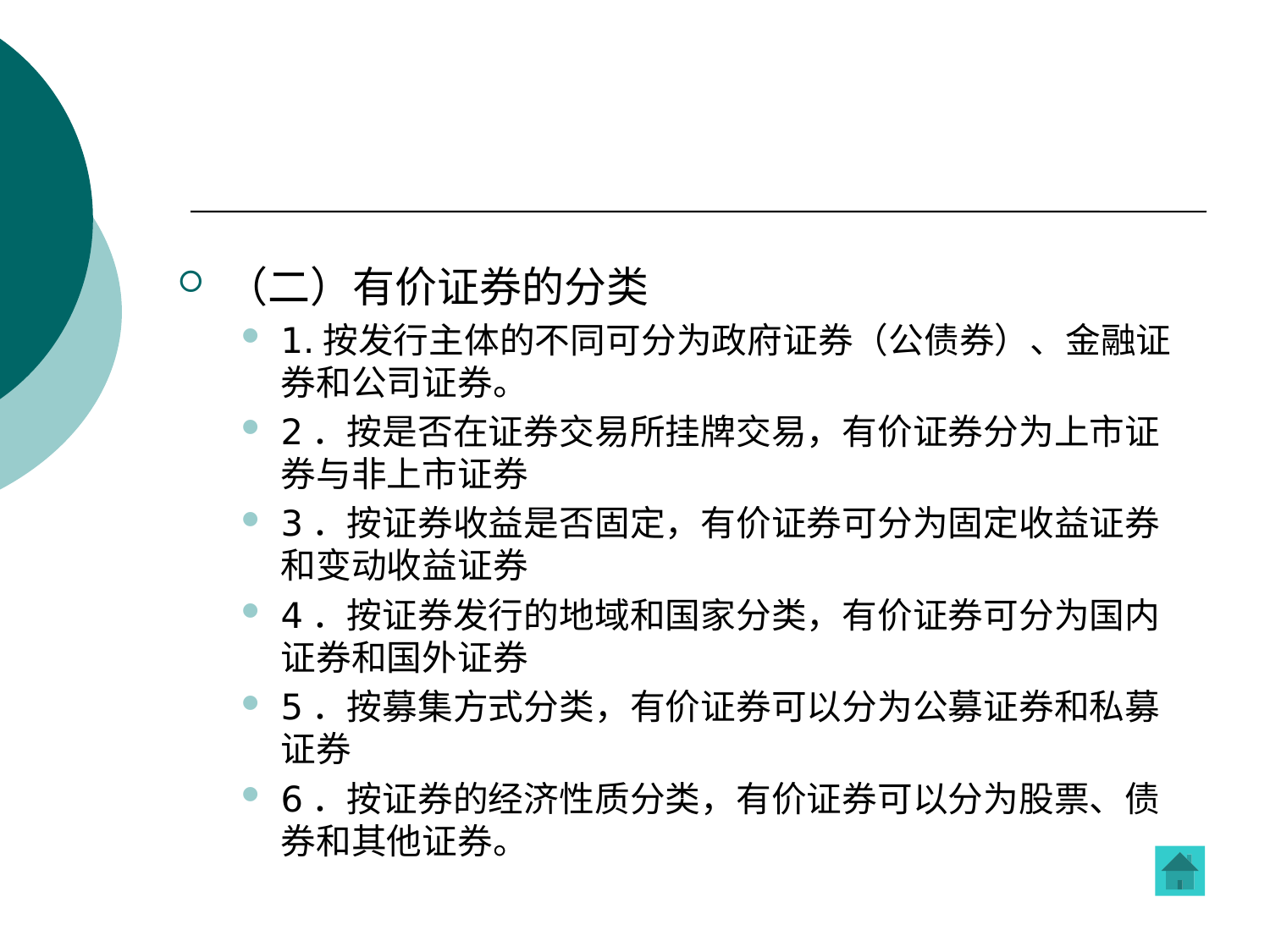

#
（二）有价证券的分类
1.按发行主体的不同可分为政府证券（公债券）、金融证券和公司证券。
2．按是否在证券交易所挂牌交易，有价证券分为上市证券与非上市证券
3．按证券收益是否固定，有价证券可分为固定收益证券和变动收益证券
4．按证券发行的地域和国家分类，有价证券可分为国内证券和国外证券
5．按募集方式分类，有价证券可以分为公募证券和私募证券
6．按证券的经济性质分类，有价证券可以分为股票、债券和其他证券。